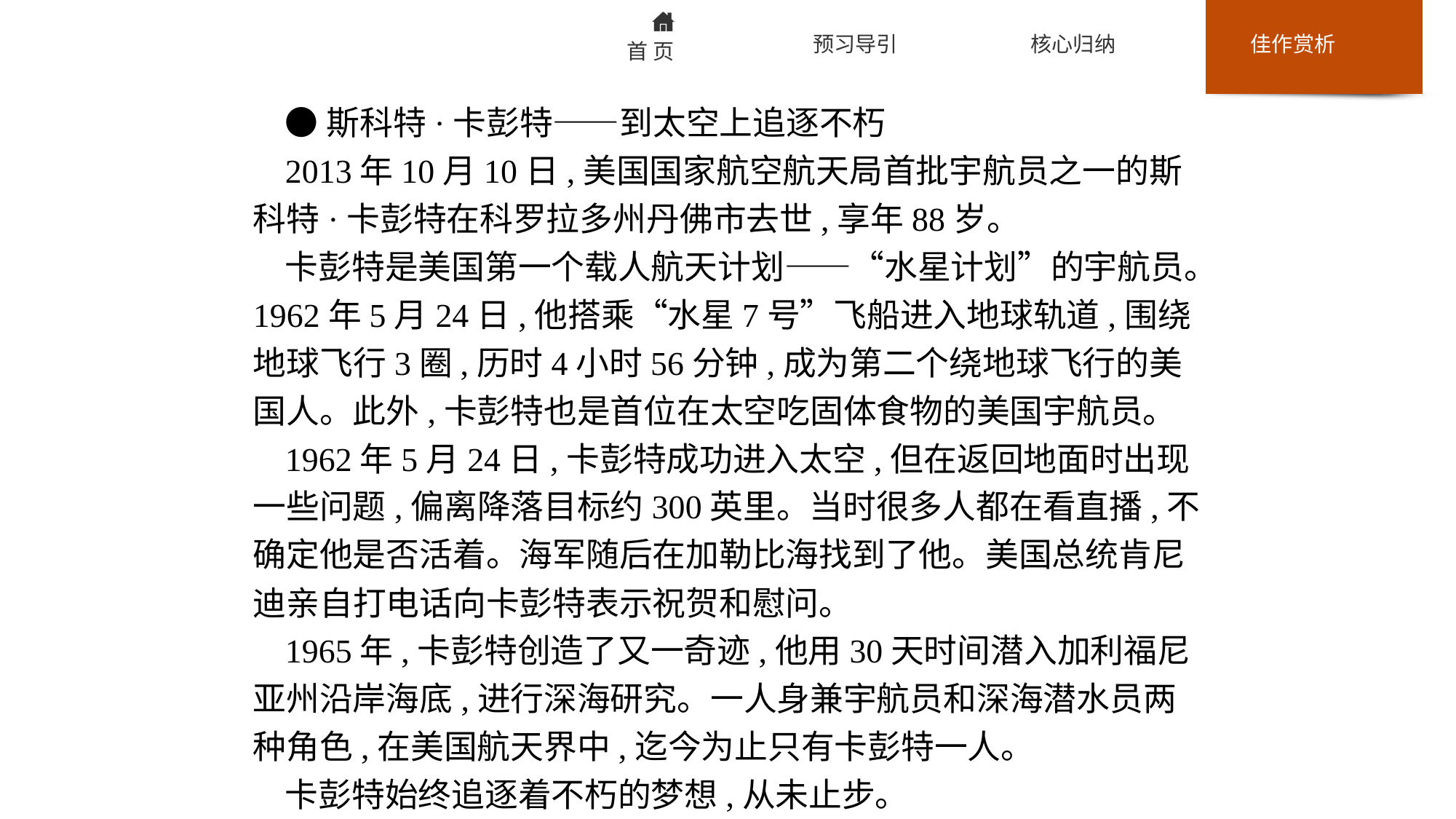

●斯科特·卡彭特——到太空上追逐不朽
2013年10月10日,美国国家航空航天局首批宇航员之一的斯科特·卡彭特在科罗拉多州丹佛市去世,享年88岁。
卡彭特是美国第一个载人航天计划——“水星计划”的宇航员。1962年5月24日,他搭乘“水星7号”飞船进入地球轨道,围绕地球飞行3圈,历时4小时56分钟,成为第二个绕地球飞行的美国人。此外,卡彭特也是首位在太空吃固体食物的美国宇航员。
1962年5月24日,卡彭特成功进入太空,但在返回地面时出现一些问题,偏离降落目标约300英里。当时很多人都在看直播,不确定他是否活着。海军随后在加勒比海找到了他。美国总统肯尼迪亲自打电话向卡彭特表示祝贺和慰问。
1965年,卡彭特创造了又一奇迹,他用30天时间潜入加利福尼亚州沿岸海底,进行深海研究。一人身兼宇航员和深海潜水员两种角色,在美国航天界中,迄今为止只有卡彭特一人。
卡彭特始终追逐着不朽的梦想,从未止步。